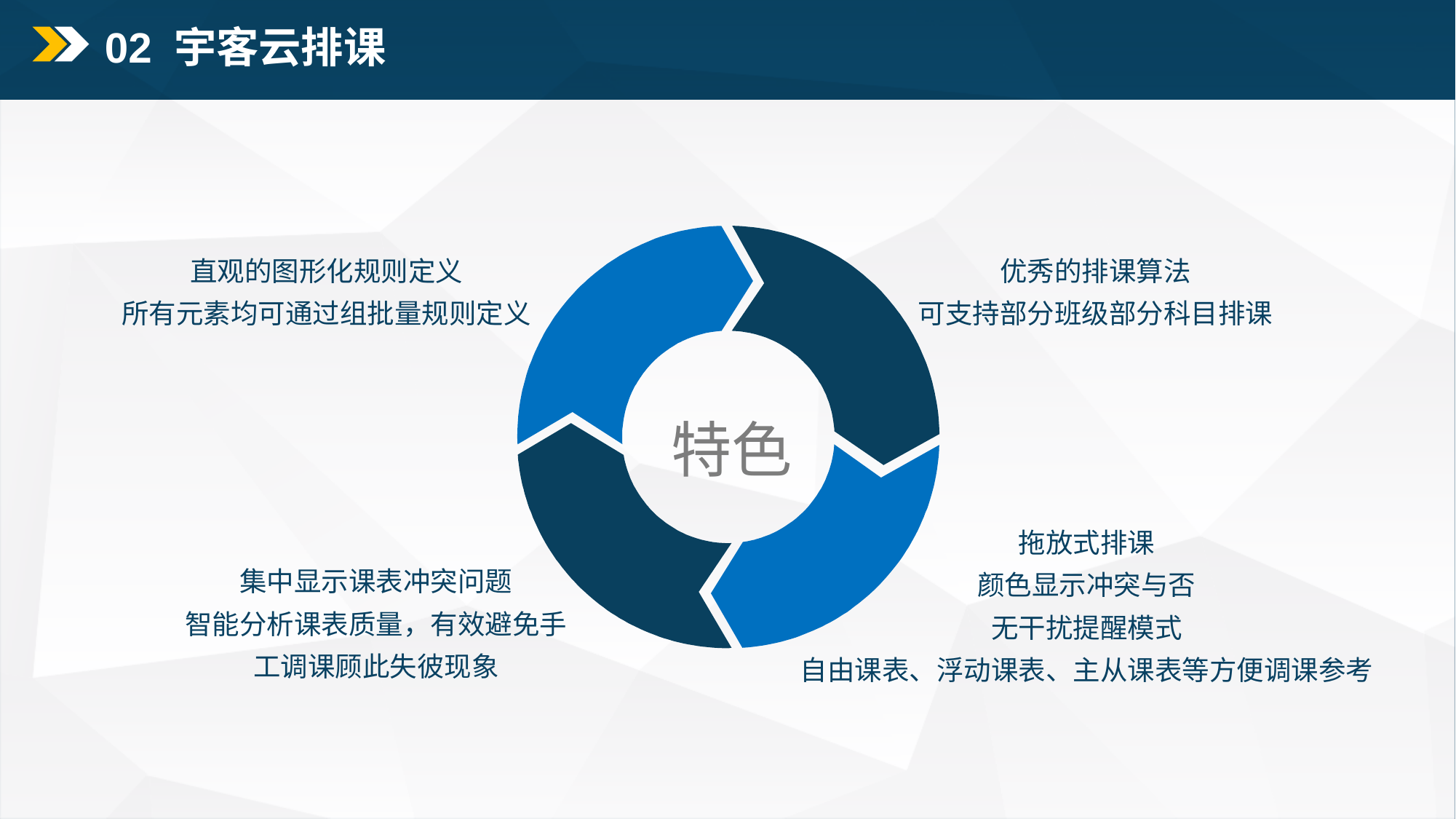

02 宇客云排课

直观的图形化规则定义
所有元素均可通过组批量规则定义
优秀的排课算法
可支持部分班级部分科目排课

特色

拖放式排课
颜色显示冲突与否
无干扰提醒模式
自由课表、浮动课表、主从课表等方便调课参考
集中显示课表冲突问题
智能分析课表质量，有效避免手工调课顾此失彼现象